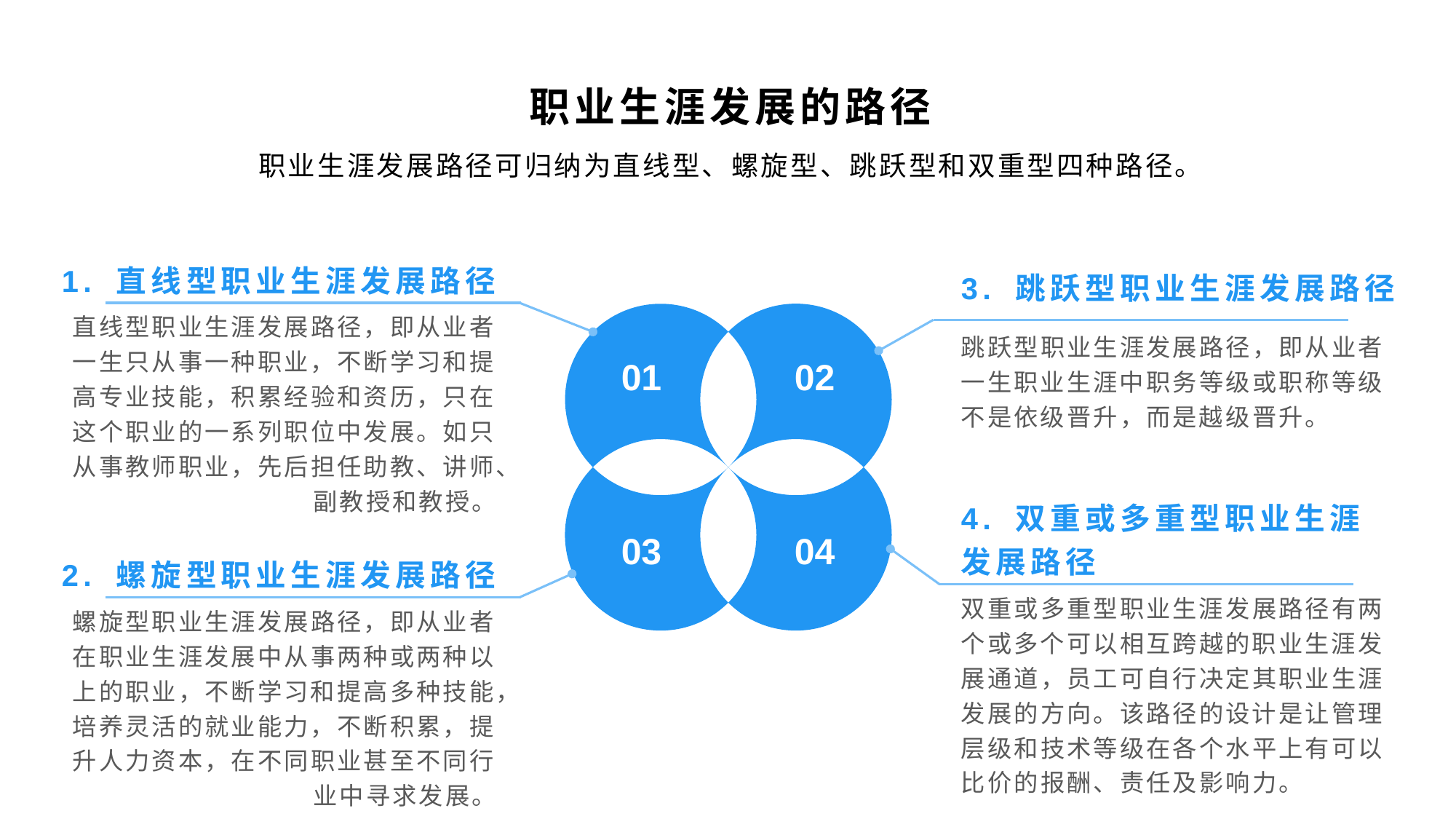

职业生涯发展的路径
职业生涯发展路径可归纳为直线型、螺旋型、跳跃型和双重型四种路径。
1. 直线型职业生涯发展路径
3. 跳跃型职业生涯发展路径

直线型职业生涯发展路径，即从业者一生只从事一种职业，不断学习和提高专业技能，积累经验和资历，只在这个职业的一系列职位中发展。如只从事教师职业，先后担任助教、讲师、副教授和教授。
跳跃型职业生涯发展路径，即从业者一生职业生涯中职务等级或职称等级不是依级晋升，而是越级晋升。
01
02

4. 双重或多重型职业生涯发展路径
03
04
2. 螺旋型职业生涯发展路径
双重或多重型职业生涯发展路径有两个或多个可以相互跨越的职业生涯发展通道，员工可自行决定其职业生涯发展的方向。该路径的设计是让管理层级和技术等级在各个水平上有可以比价的报酬、责任及影响力。
螺旋型职业生涯发展路径，即从业者在职业生涯发展中从事两种或两种以上的职业，不断学习和提高多种技能，培养灵活的就业能力，不断积累，提升人力资本，在不同职业甚至不同行业中寻求发展。